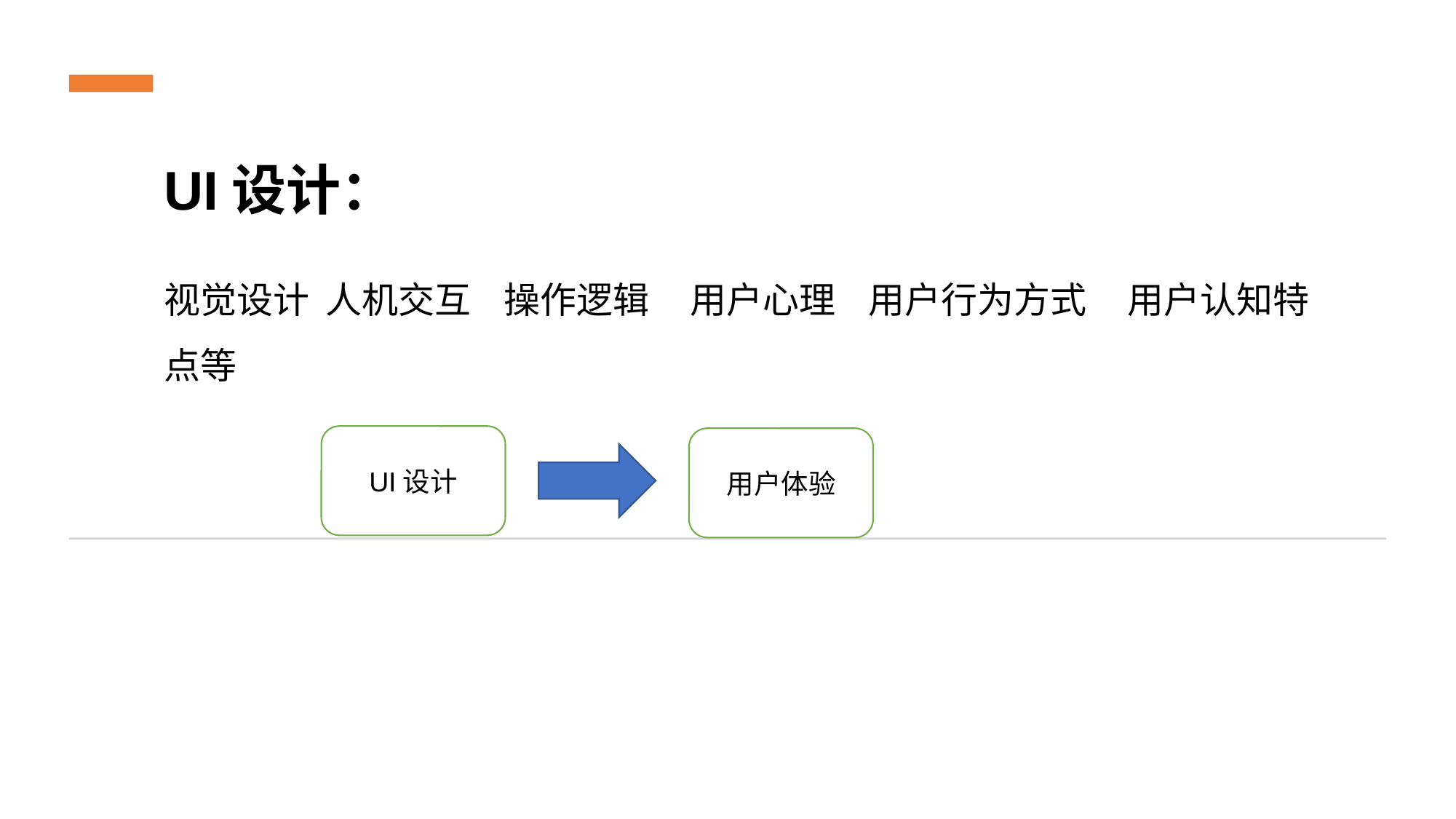

UI设计：
视觉设计  人机交互    操作逻辑     用户心理    用户行为方式     用户认知特点等
UI设计
用户体验